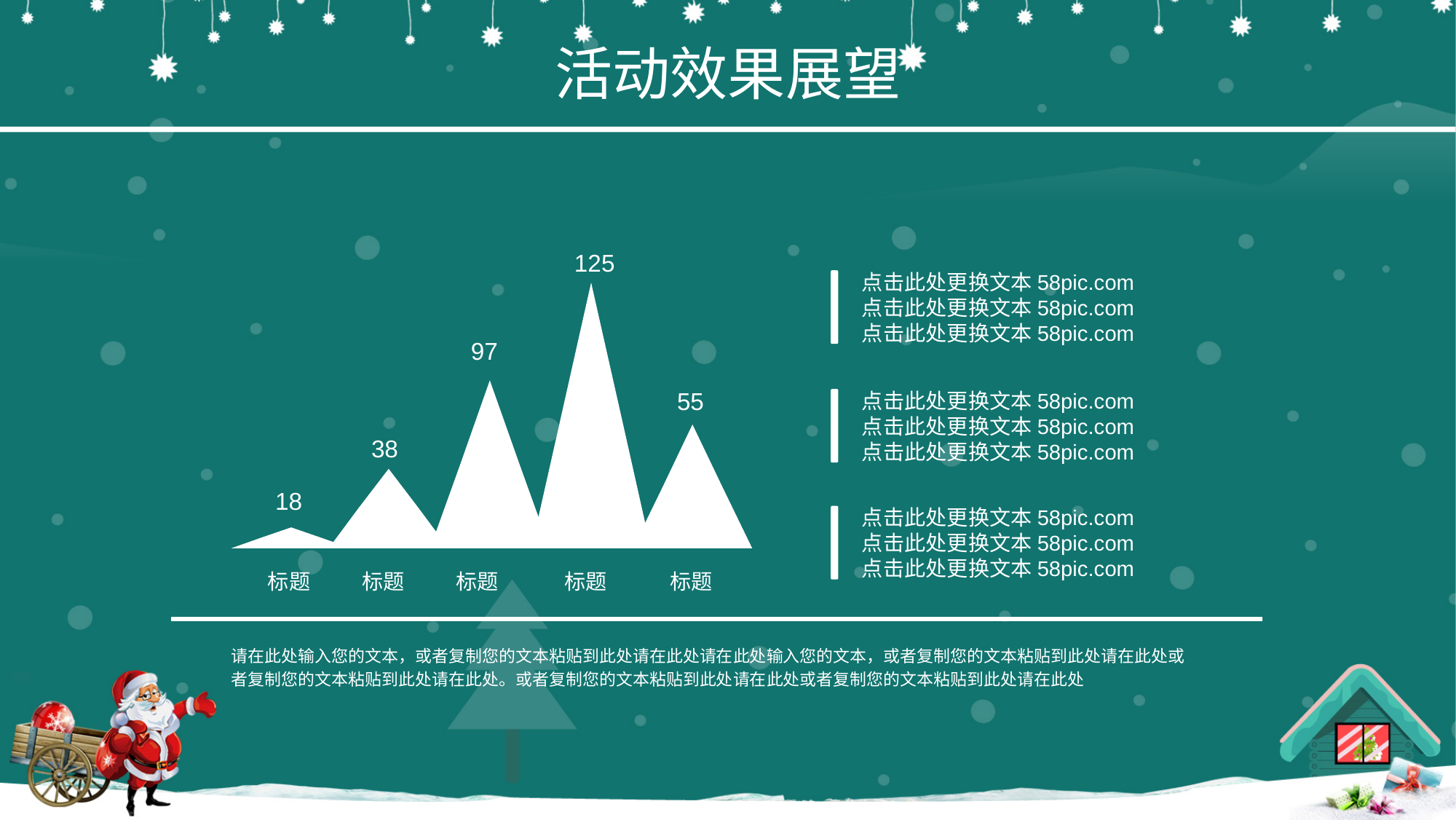

活动效果展望

125

97

55

38

18

标题
标题
标题
标题
标题
点击此处更换文本58pic.com
点击此处更换文本58pic.com
点击此处更换文本58pic.com

点击此处更换文本58pic.com
点击此处更换文本58pic.com
点击此处更换文本58pic.com

点击此处更换文本58pic.com
点击此处更换文本58pic.com
点击此处更换文本58pic.com

请在此处输入您的文本，或者复制您的文本粘贴到此处请在此处请在此处输入您的文本，或者复制您的文本粘贴到此处请在此处或者复制您的文本粘贴到此处请在此处。或者复制您的文本粘贴到此处请在此处或者复制您的文本粘贴到此处请在此处